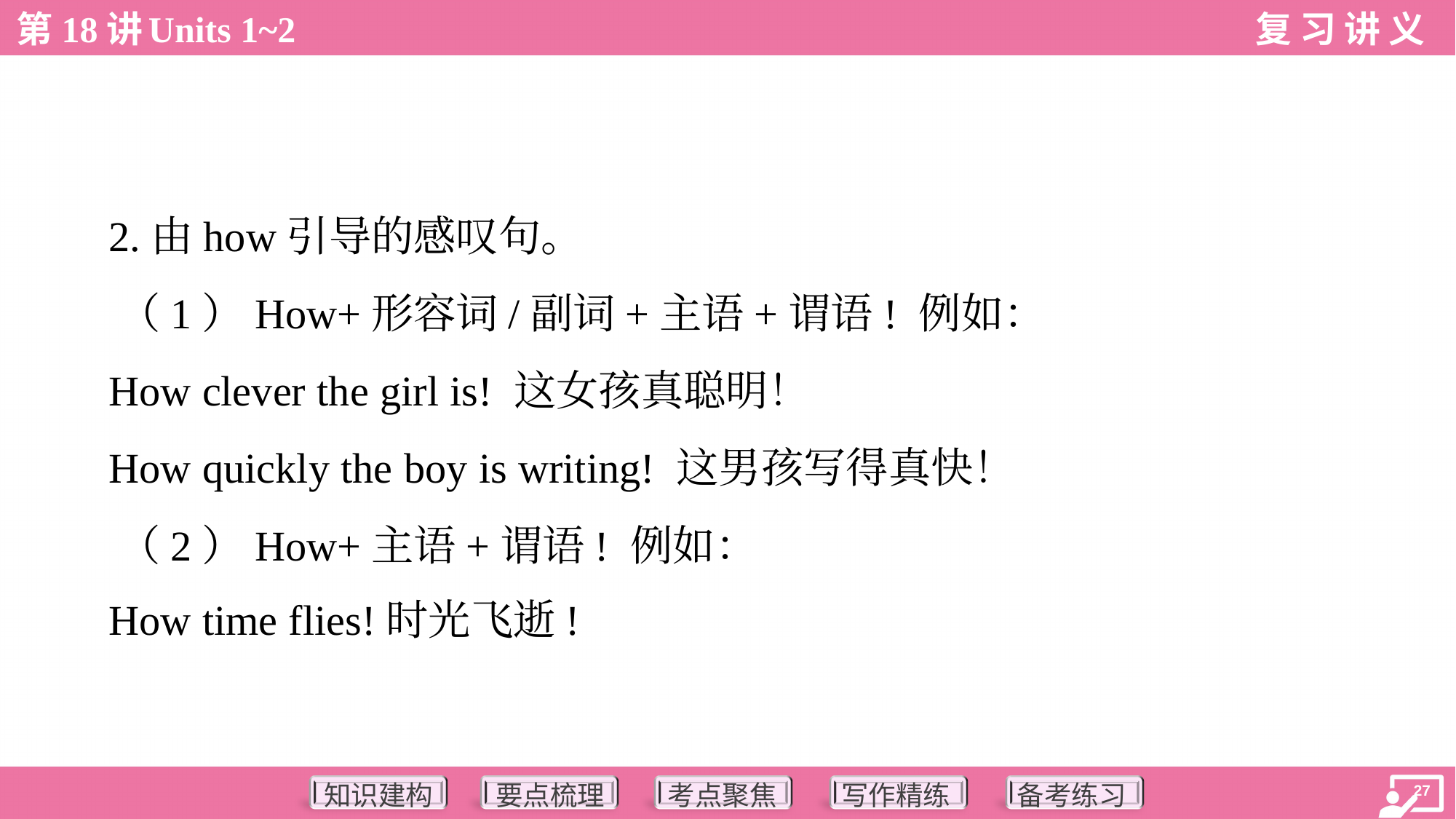

2.由how引导的感叹句。
    （1）How+形容词/副词+主语+谓语! 例如：
    How clever the girl is! 这女孩真聪明！
    How quickly the boy is writing! 这男孩写得真快！
    （2）How+主语+谓语! 例如：
    How time flies!时光飞逝!